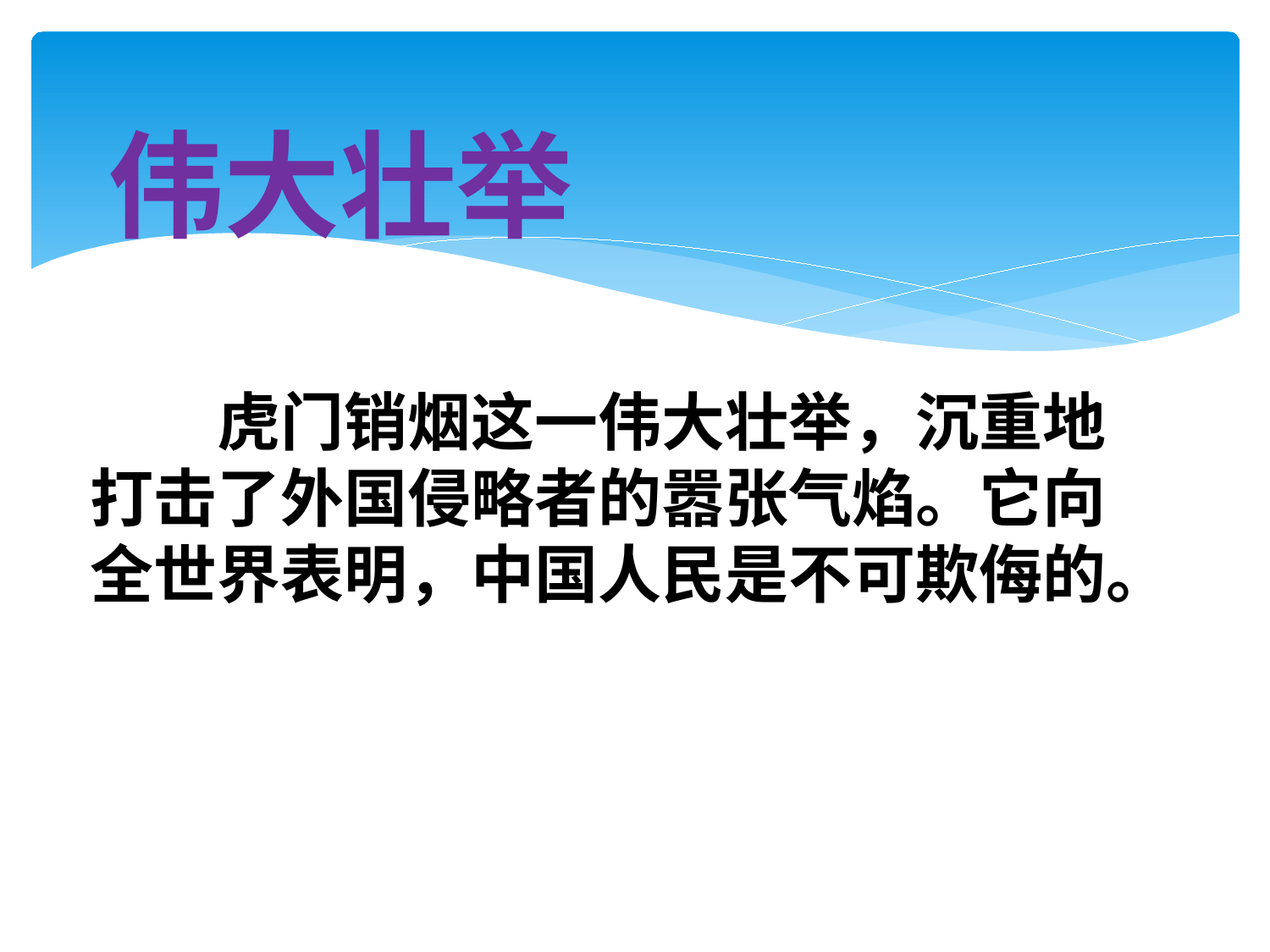

伟大壮举
　　虎门销烟这一伟大壮举，沉重地打击了外国侵略者的嚣张气焰。它向全世界表明，中国人民是不可欺侮的。